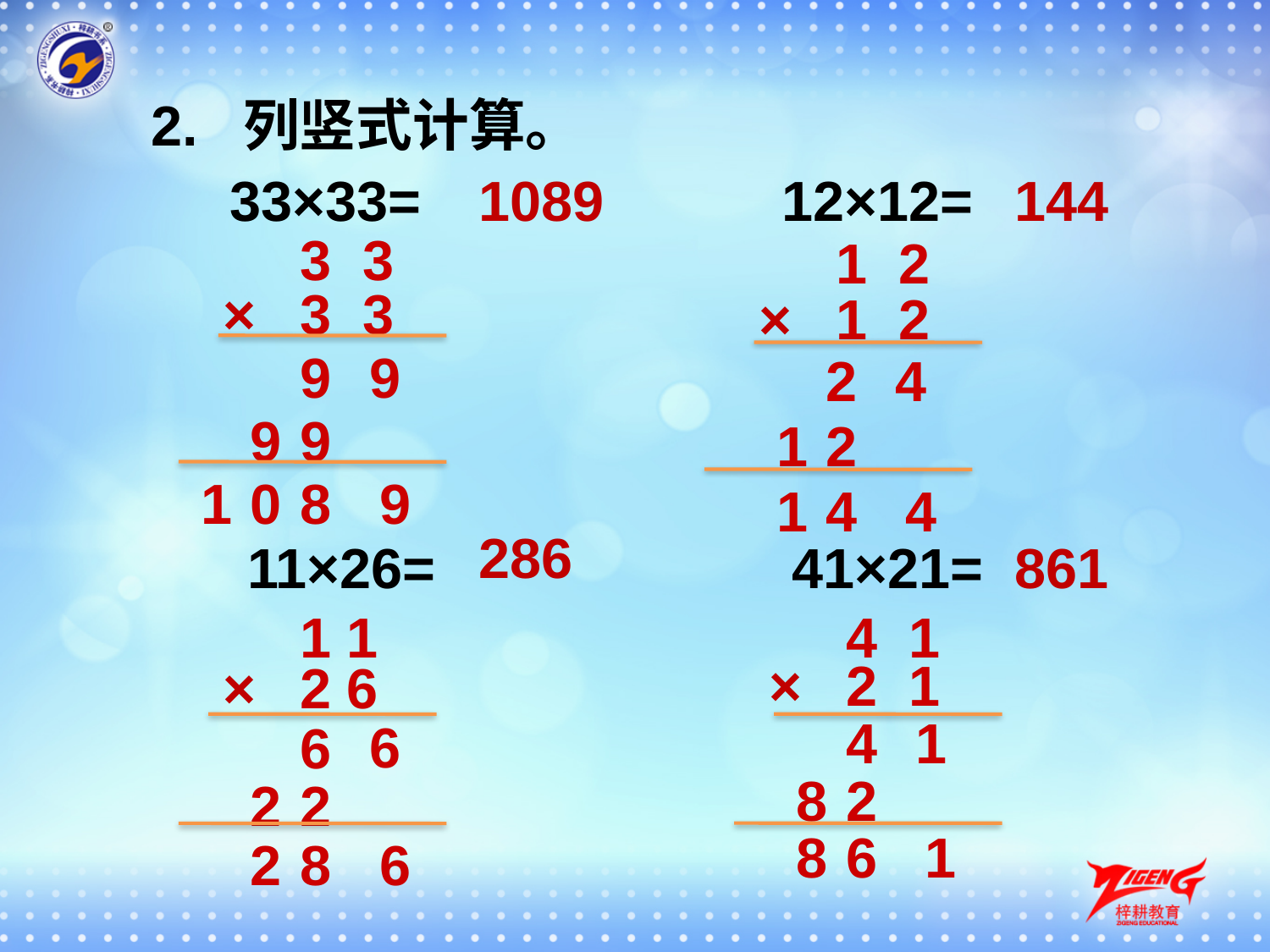

2.  列竖式计算。
33×33=
1089
12×12=
144
3  3
×
3  3
1  2
×
1  2
9
9
2
4
9
9
1
2
1
0
8
9
1
4
4
286
11×26=
41×21=
861
1 1
×
2 6
4  1
×
2  1
4
1
6
6
8
2
2
2
8
6
1
2
8
6